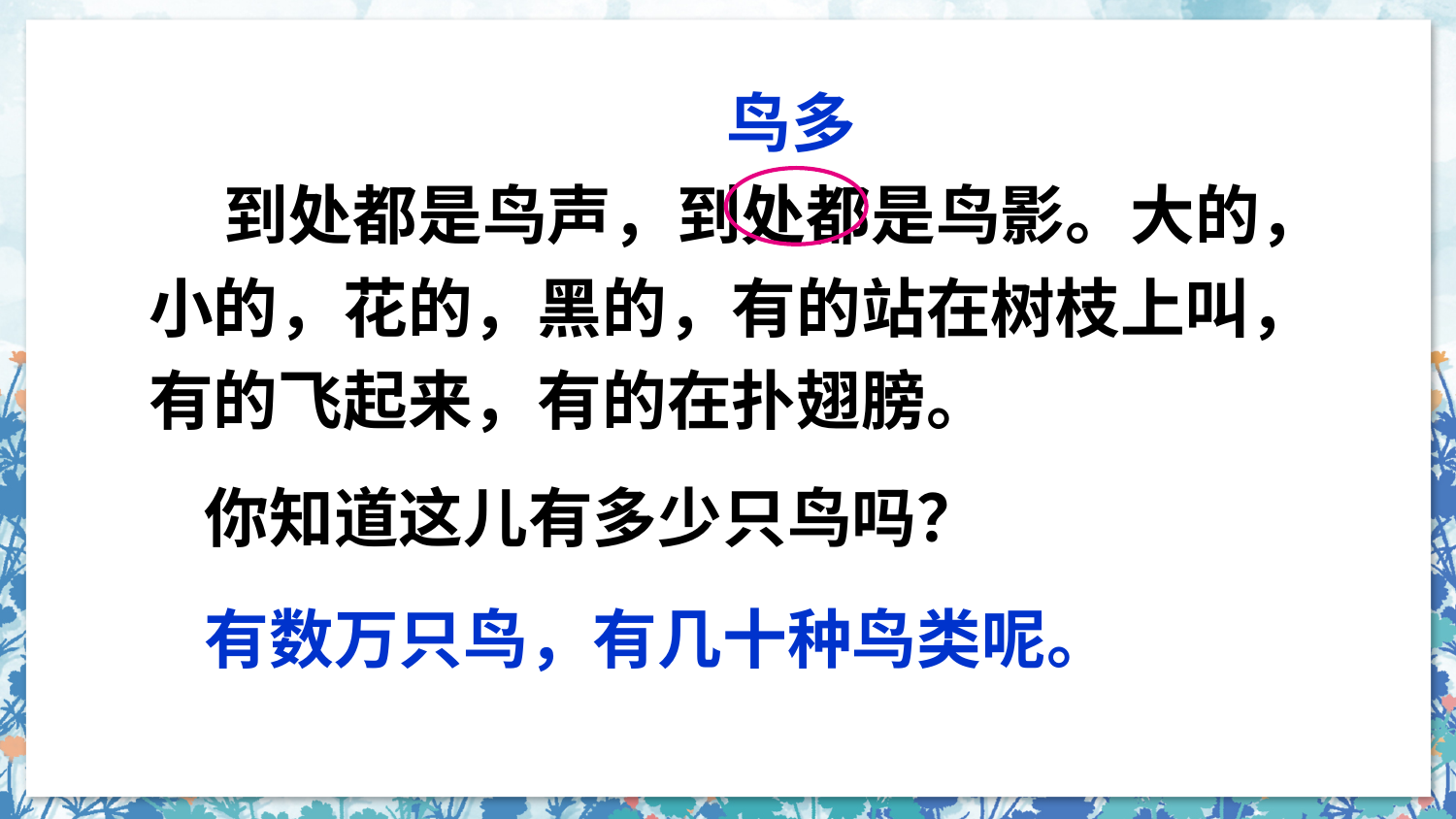

鸟多
    到处都是鸟声，到处都是鸟影。大的，小的，花的，黑的，有的站在树枝上叫，有的飞起来，有的在扑翅膀。

    你知道这儿有多少只鸟吗？
    有数万只鸟，有几十种鸟类呢。